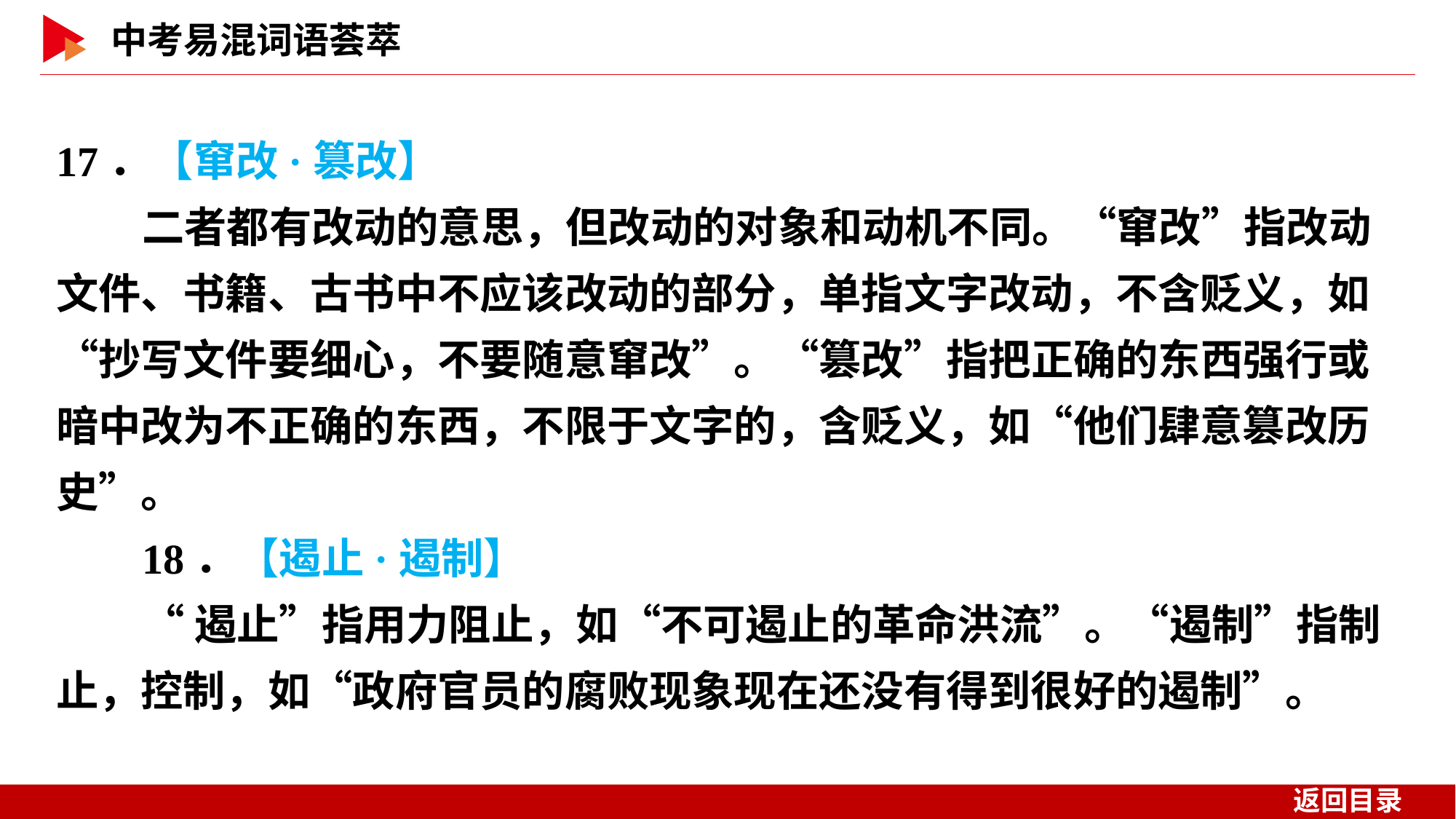

17．【窜改·篡改】
二者都有改动的意思，但改动的对象和动机不同。“窜改”指改动文件、书籍、古书中不应该改动的部分，单指文字改动，不含贬义，如“抄写文件要细心，不要随意窜改”。“篡改”指把正确的东西强行或暗中改为不正确的东西，不限于文字的，含贬义，如“他们肆意篡改历史”。
18．【遏止·遏制】
“遏止”指用力阻止，如“不可遏止的革命洪流”。“遏制”指制止，控制，如“政府官员的腐败现象现在还没有得到很好的遏制”。